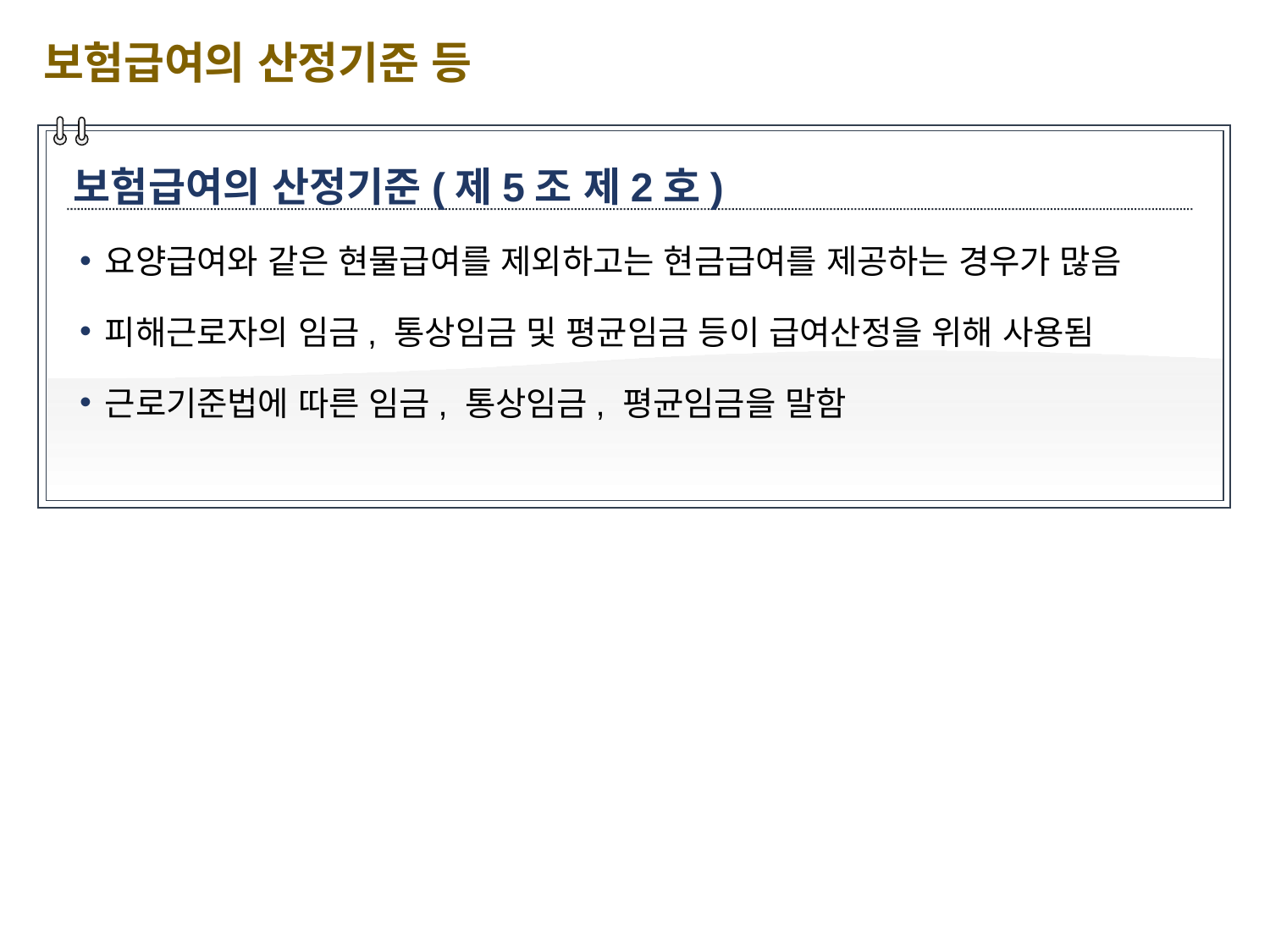

보험급여의 산정기준 등

보험급여의 산정기준(제5조 제2호)

요양급여와 같은 현물급여를 제외하고는 현금급여를 제공하는 경우가 많음
피해근로자의 임금, 통상임금 및 평균임금 등이 급여산정을 위해 사용됨
근로기준법에 따른 임금, 통상임금, 평균임금을 말함